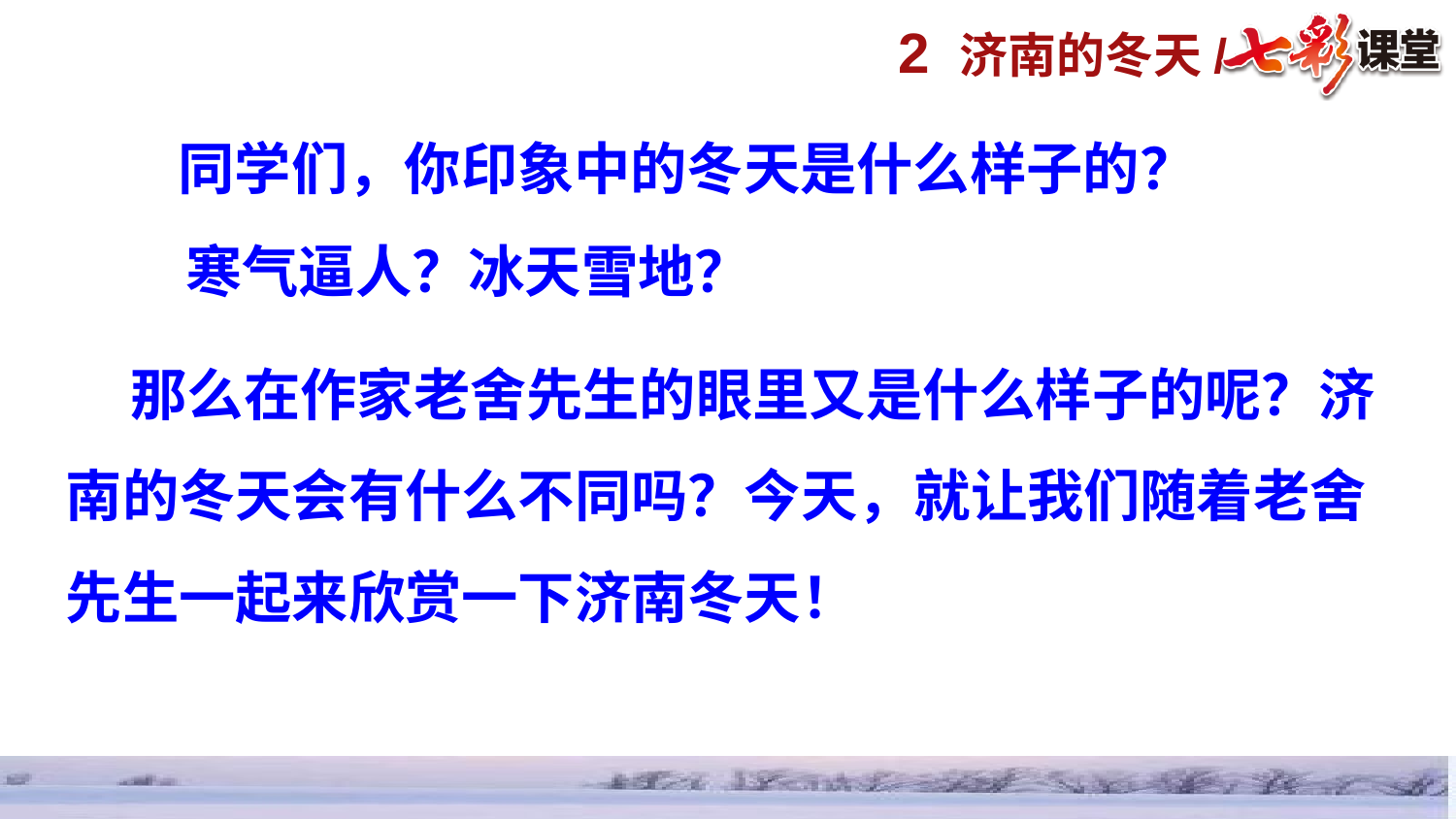

同学们，你印象中的冬天是什么样子的？
寒气逼人？冰天雪地？
    那么在作家老舍先生的眼里又是什么样子的呢？济南的冬天会有什么不同吗？今天，就让我们随着老舍先生一起来欣赏一下济南冬天！